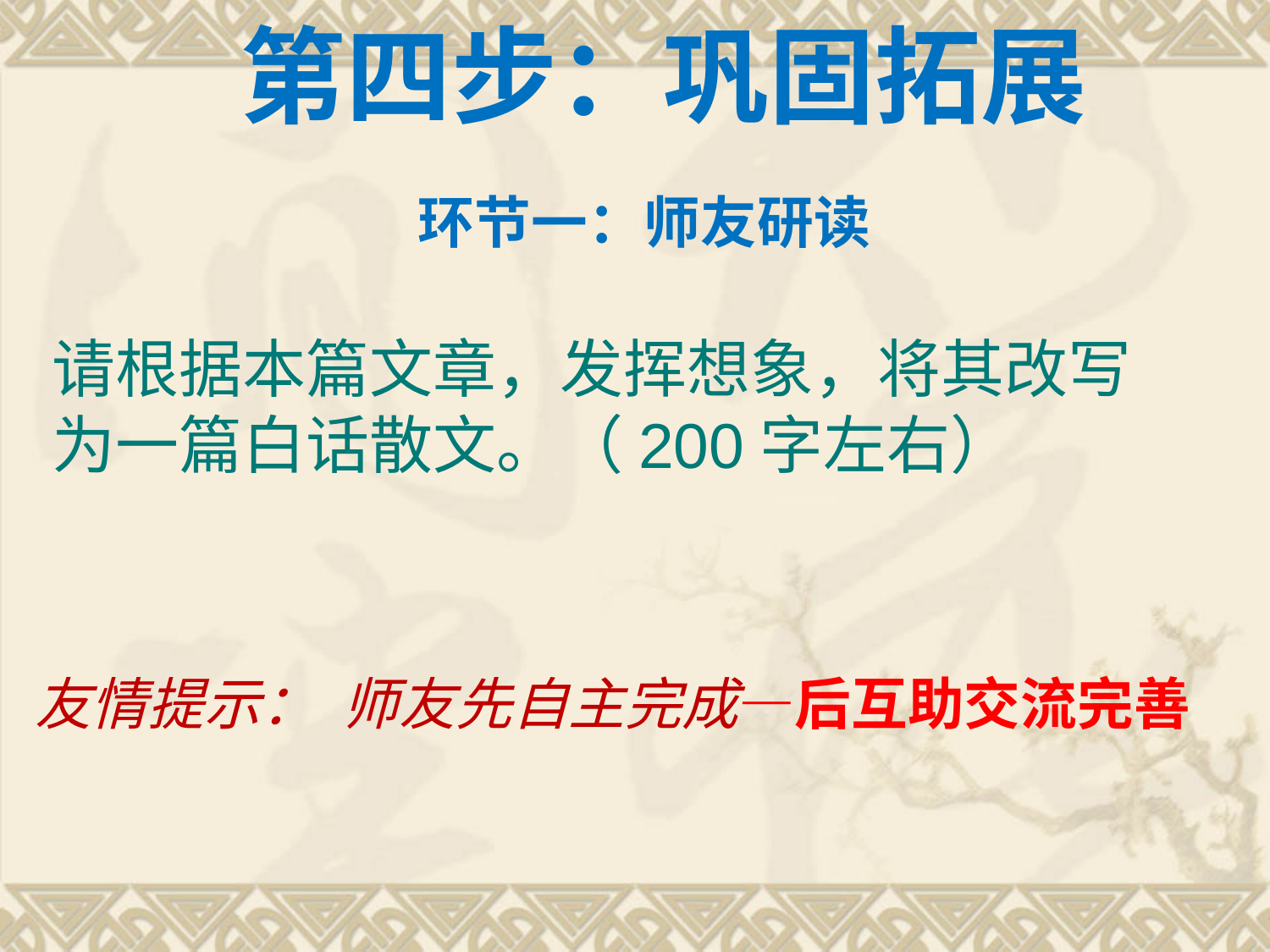

# 第四步：巩固拓展
环节一：师友研读
请根据本篇文章，发挥想象，将其改写为一篇白话散文。（200字左右）
友情提示：  师友先自主完成—后互助交流完善